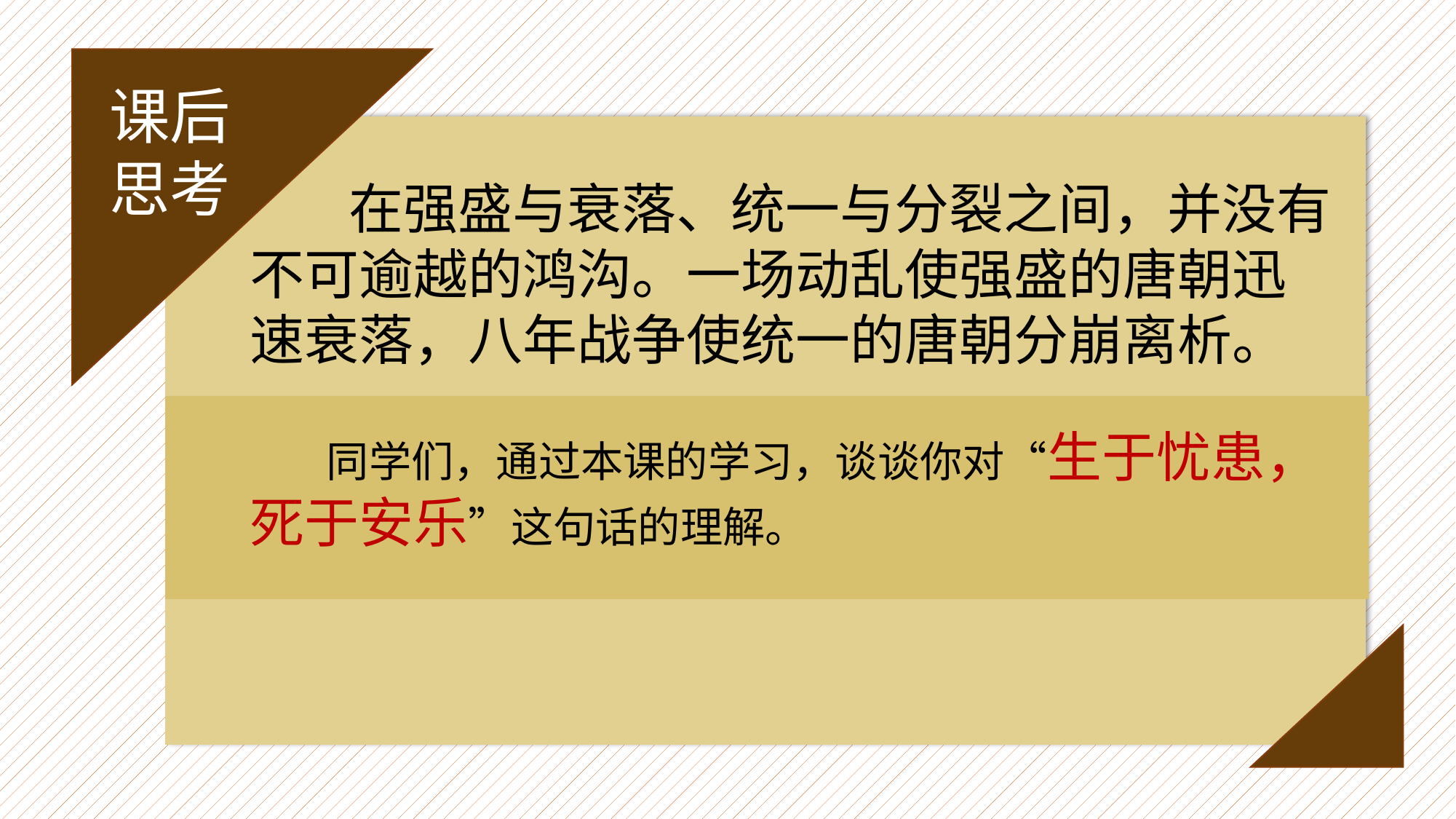

在强盛与衰落、统一与分裂之间，并没有不可逾越的鸿沟。一场动乱使强盛的唐朝迅速衰落，八年战争使统一的唐朝分崩离析。

       同学们，通过本课的学习，谈谈你对“生于忧患，死于安乐”这句话的理解。